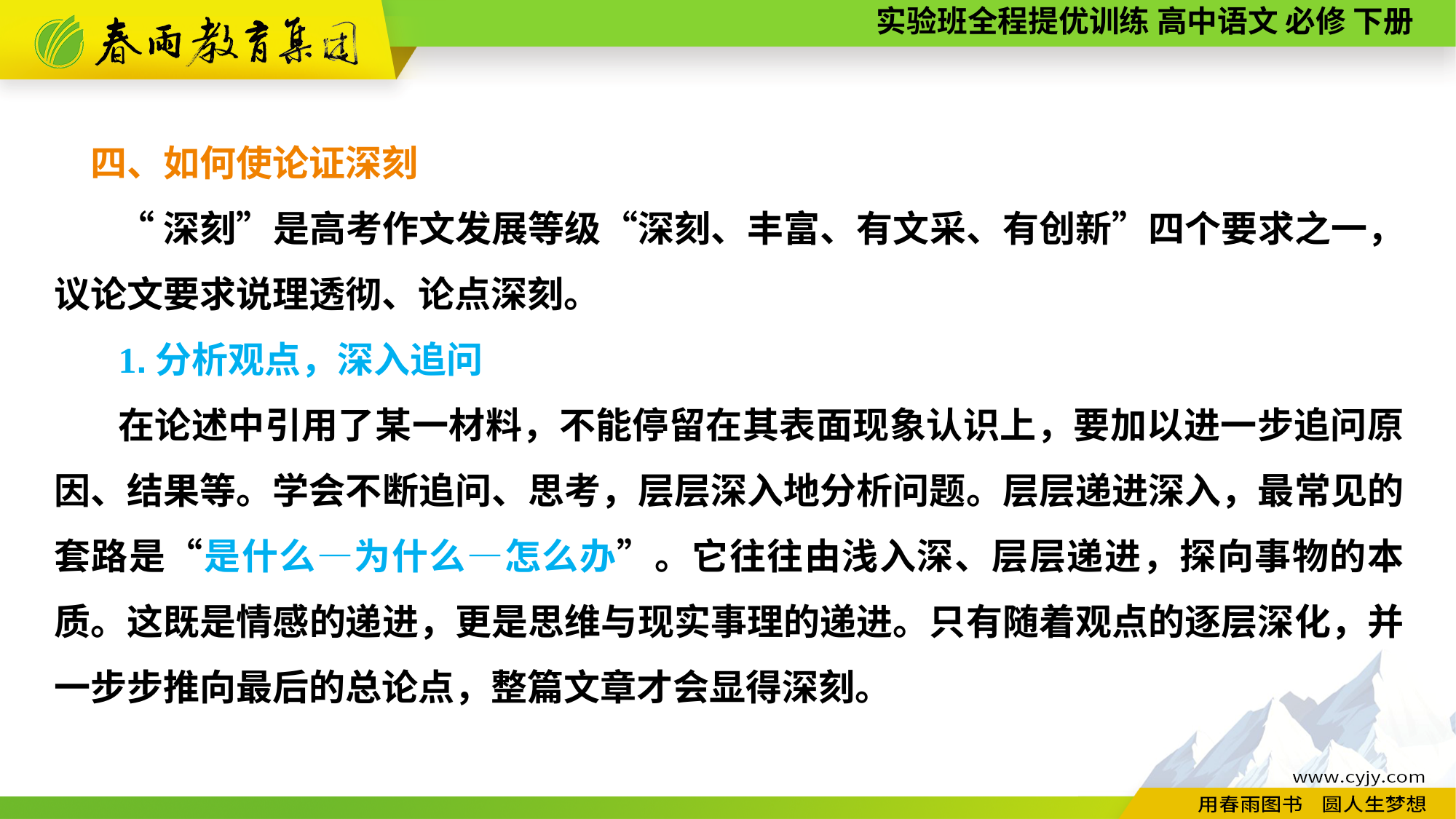

四、如何使论证深刻
“深刻”是高考作文发展等级“深刻、丰富、有文采、有创新”四个要求之一，议论文要求说理透彻、论点深刻。
1.分析观点，深入追问
在论述中引用了某一材料，不能停留在其表面现象认识上，要加以进一步追问原因、结果等。学会不断追问、思考，层层深入地分析问题。层层递进深入，最常见的套路是“是什么—为什么—怎么办”。它往往由浅入深、层层递进，探向事物的本质。这既是情感的递进，更是思维与现实事理的递进。只有随着观点的逐层深化，并一步步推向最后的总论点，整篇文章才会显得深刻。